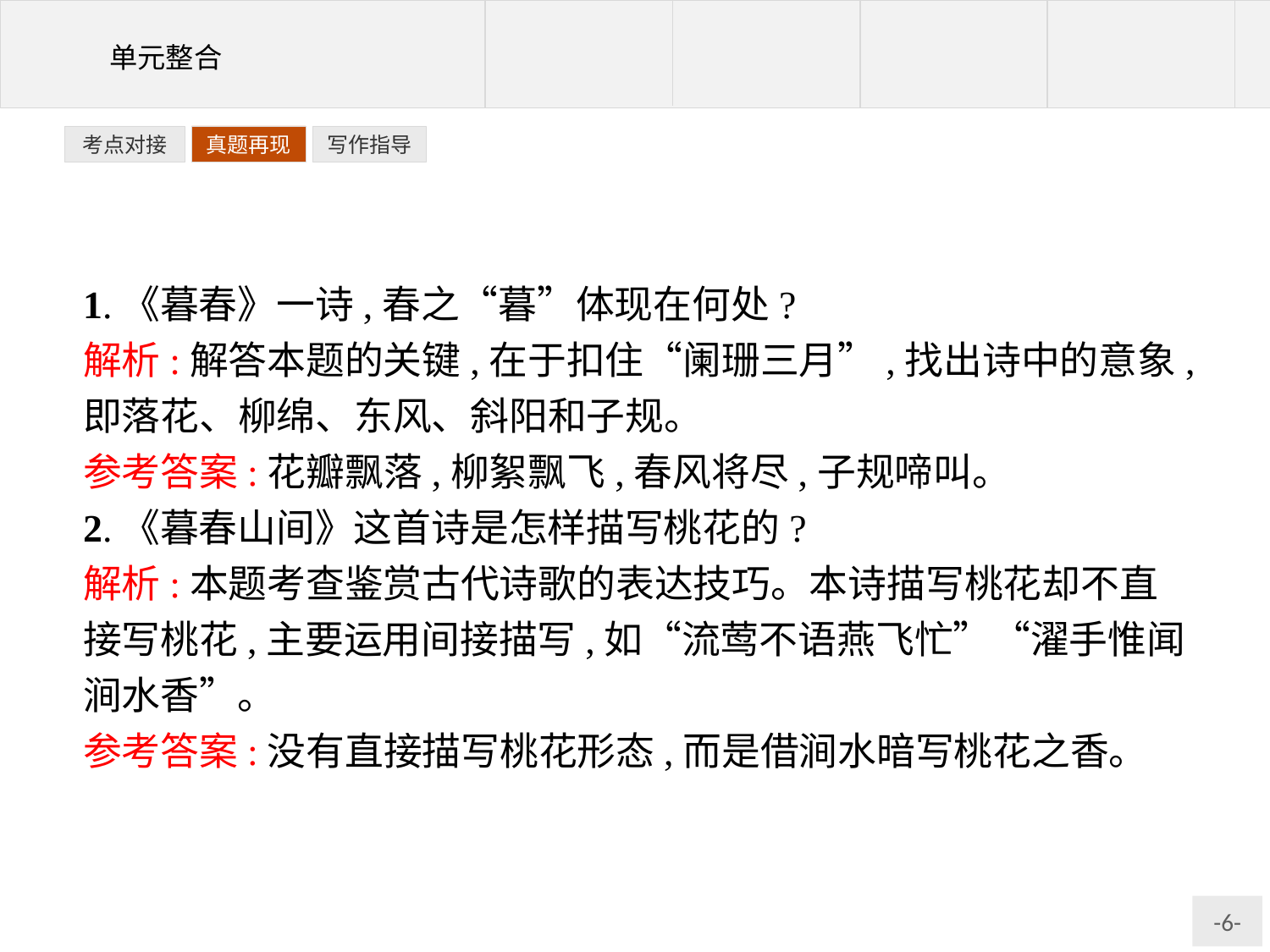

写作指导
考点对接
真题再现
1.《暮春》一诗,春之“暮”体现在何处?
解析:解答本题的关键,在于扣住“阑珊三月”,找出诗中的意象,即落花、柳绵、东风、斜阳和子规。
参考答案:花瓣飘落,柳絮飘飞,春风将尽,子规啼叫。
2.《暮春山间》这首诗是怎样描写桃花的?
解析:本题考查鉴赏古代诗歌的表达技巧。本诗描写桃花却不直接写桃花,主要运用间接描写,如“流莺不语燕飞忙”“濯手惟闻涧水香”。
参考答案:没有直接描写桃花形态,而是借涧水暗写桃花之香。